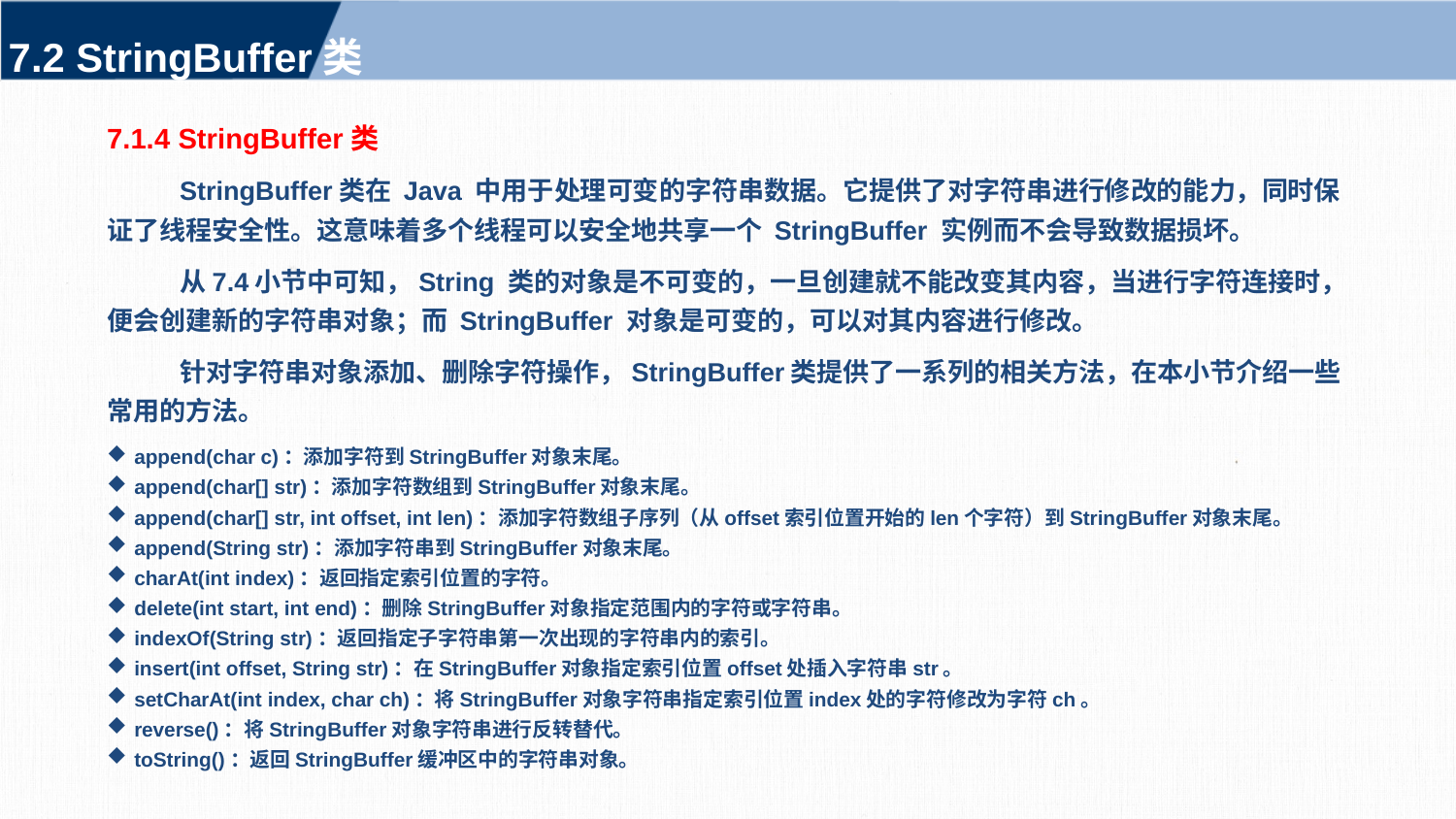

7.2 StringBuffer类

7.1.4 StringBuffer类
StringBuffer类在 Java 中用于处理可变的字符串数据。它提供了对字符串进行修改的能力，同时保证了线程安全性。这意味着多个线程可以安全地共享一个 StringBuffer 实例而不会导致数据损坏。
从7.4小节中可知，String 类的对象是不可变的，一旦创建就不能改变其内容，当进行字符连接时，便会创建新的字符串对象；而 StringBuffer 对象是可变的，可以对其内容进行修改。
针对字符串对象添加、删除字符操作，StringBuffer类提供了一系列的相关方法，在本小节介绍一些常用的方法。
append(char c)：添加字符到StringBuffer对象末尾。
append(char[] str)：添加字符数组到StringBuffer对象末尾。
append(char[] str, int offset, int len)：添加字符数组子序列（从offset索引位置开始的len个字符）到StringBuffer对象末尾。
append(String str)：添加字符串到StringBuffer对象末尾。
charAt(int index)：返回指定索引位置的字符。
delete(int start, int end)：删除StringBuffer对象指定范围内的字符或字符串。
indexOf(String str)：返回指定子字符串第一次出现的字符串内的索引。
insert(int offset, String str)：在StringBuffer对象指定索引位置offset处插入字符串str。
setCharAt(int index, char ch)：将StringBuffer对象字符串指定索引位置index处的字符修改为字符ch。
reverse()：将StringBuffer对象字符串进行反转替代。
toString()：返回StringBuffer缓冲区中的字符串对象。